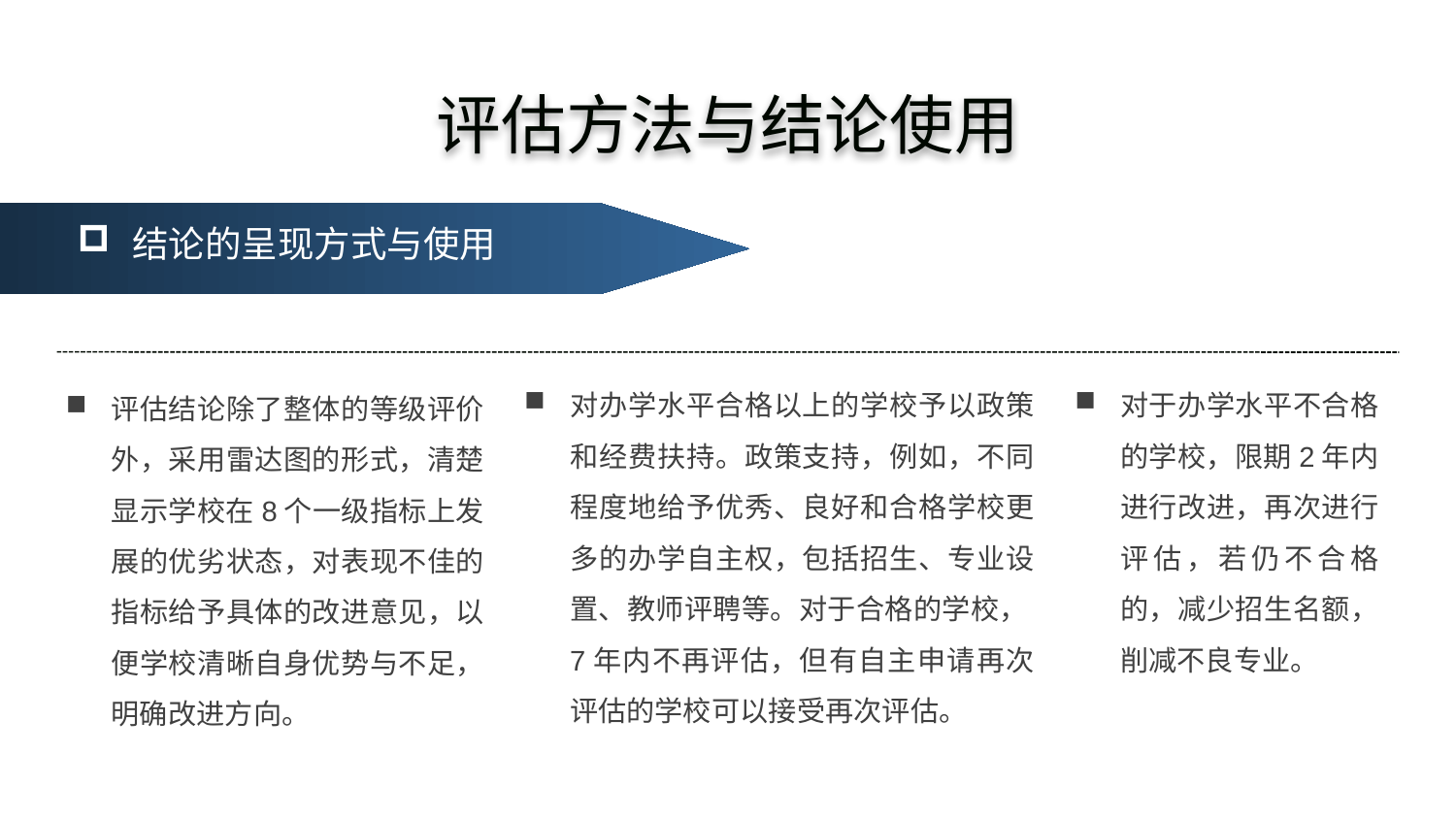

评估方法与结论使用
结论的呈现方式与使用
对办学水平合格以上的学校予以政策和经费扶持。政策支持，例如，不同程度地给予优秀、良好和合格学校更多的办学自主权，包括招生、专业设置、教师评聘等。对于合格的学校，7年内不再评估，但有自主申请再次评估的学校可以接受再次评估。
对于办学水平不合格的学校，限期2年内进行改进，再次进行评估，若仍不合格的，减少招生名额，削减不良专业。
评估结论除了整体的等级评价外，采用雷达图的形式，清楚显示学校在8个一级指标上发展的优劣状态，对表现不佳的指标给予具体的改进意见，以便学校清晰自身优势与不足，明确改进方向。